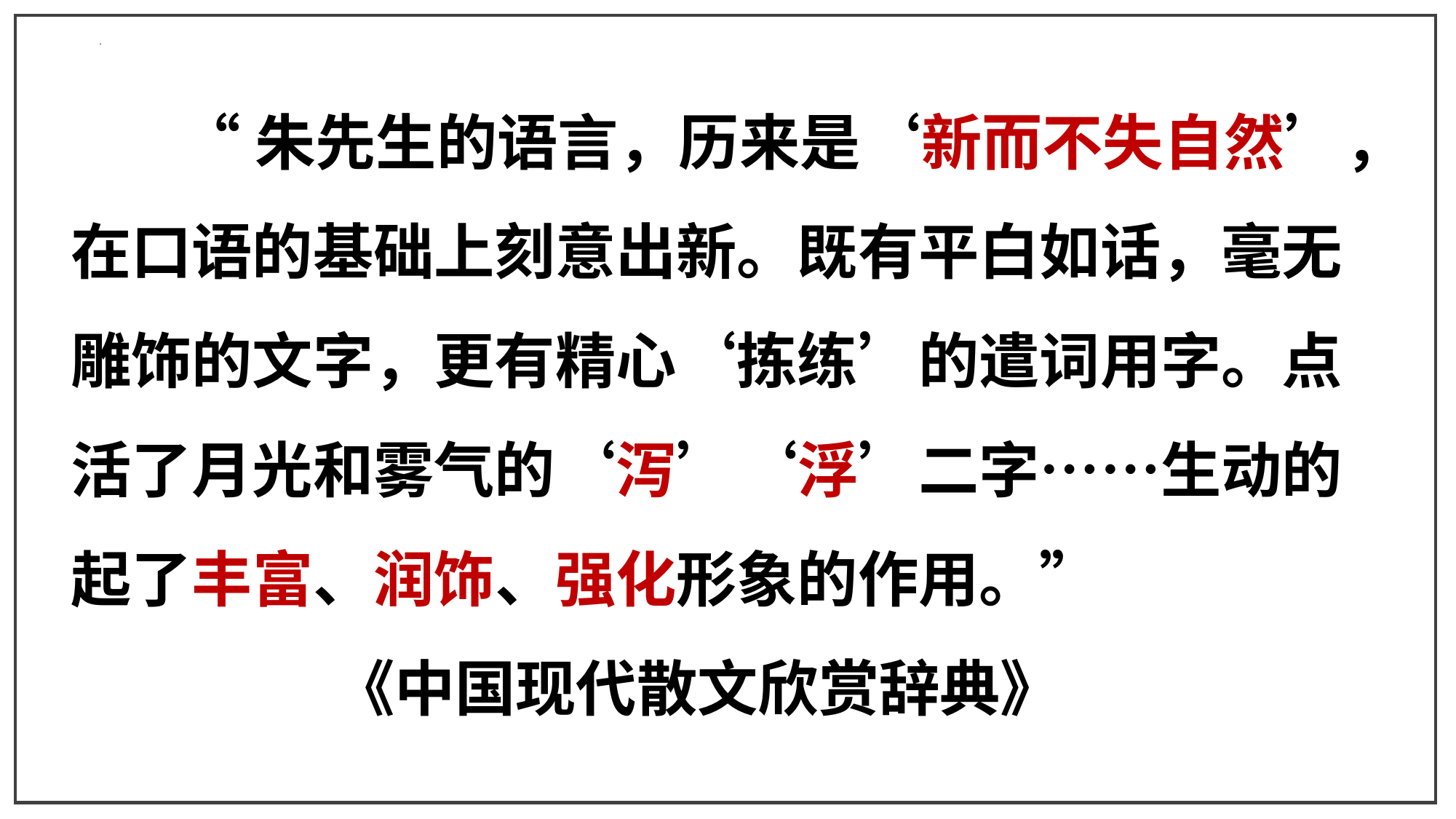

“朱先生的语言，历来是‘新而不失自然’，在口语的基础上刻意出新。既有平白如话，毫无雕饰的文字，更有精心‘拣练’的遣词用字。点活了月光和雾气的‘泻’‘浮’二字……生动的起了丰富、润饰、强化形象的作用。”
                  《中国现代散文欣赏辞典》